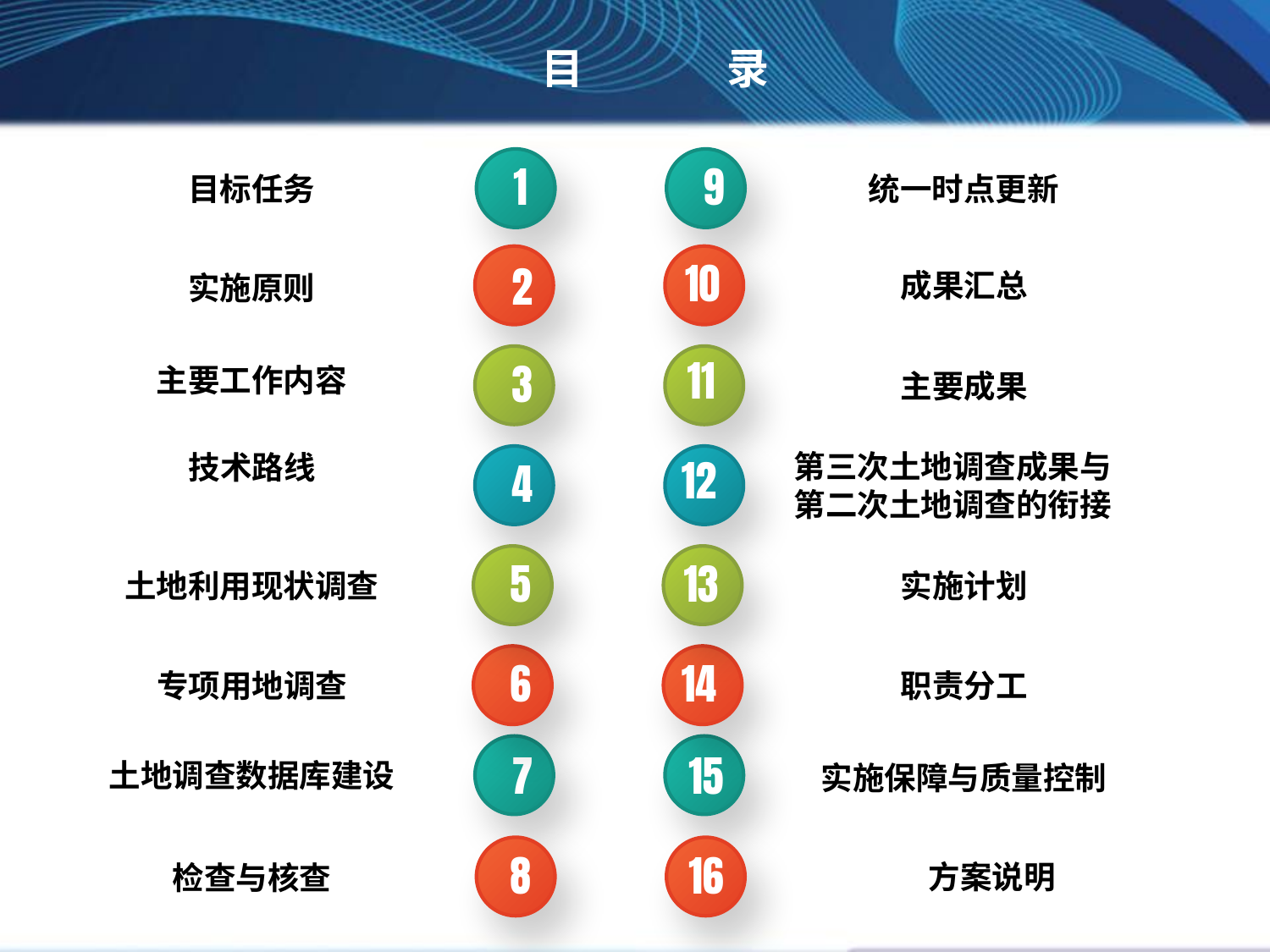

目               录

1
9
目标任务
统一时点更新

10
2
成果汇总
实施原则

11
3
主要工作内容
主要成果
第三次土地调查成果与第二次土地调查的衔接
技术路线

12
4

13
5
土地利用现状调查
实施计划

14
6
专项用地调查
职责分工

7
15
土地调查数据库建设
实施保障与质量控制

8
16
方案说明
检查与核查